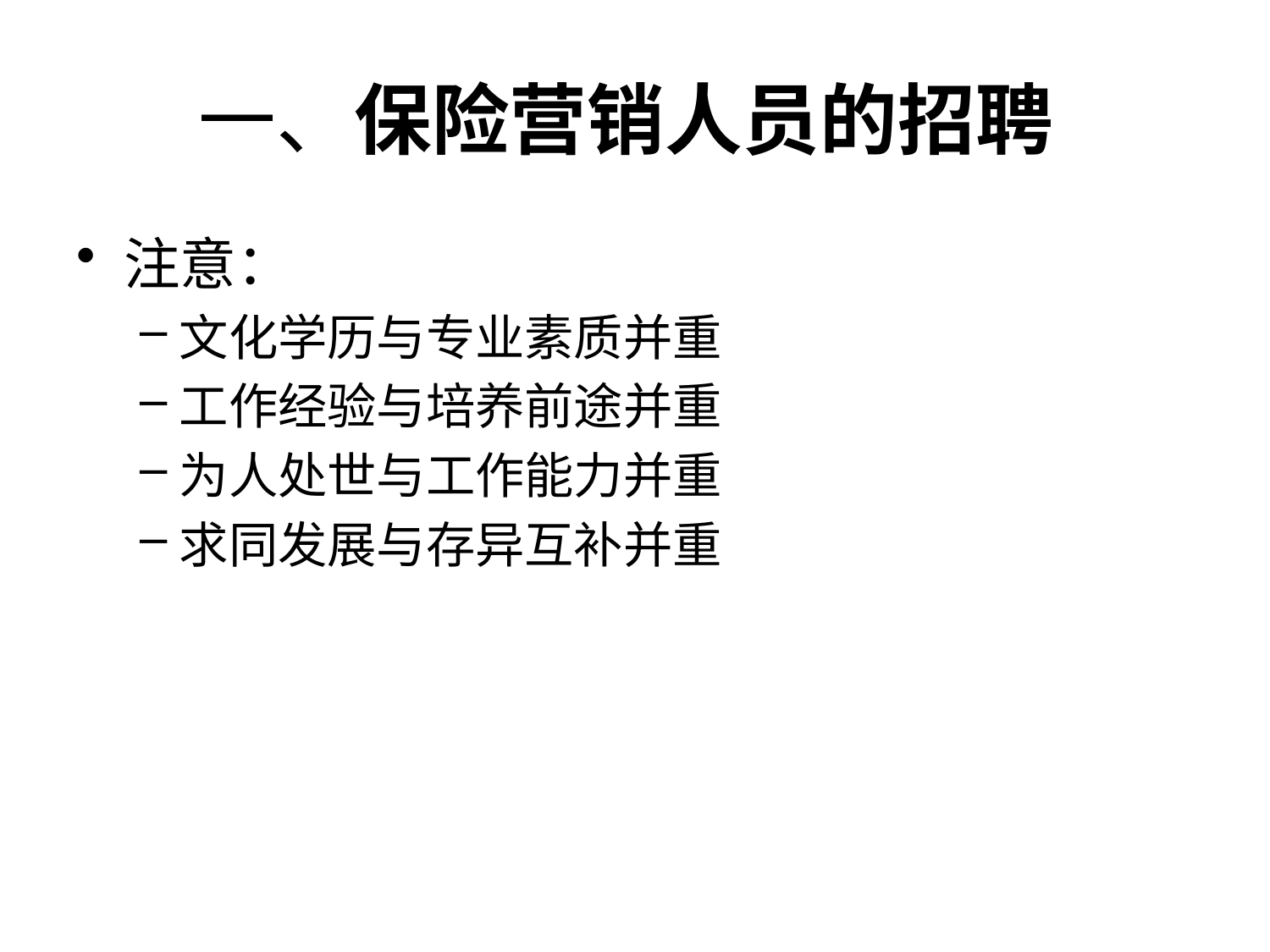

# 一、保险营销人员的招聘
注意：
文化学历与专业素质并重
工作经验与培养前途并重
为人处世与工作能力并重
求同发展与存异互补并重